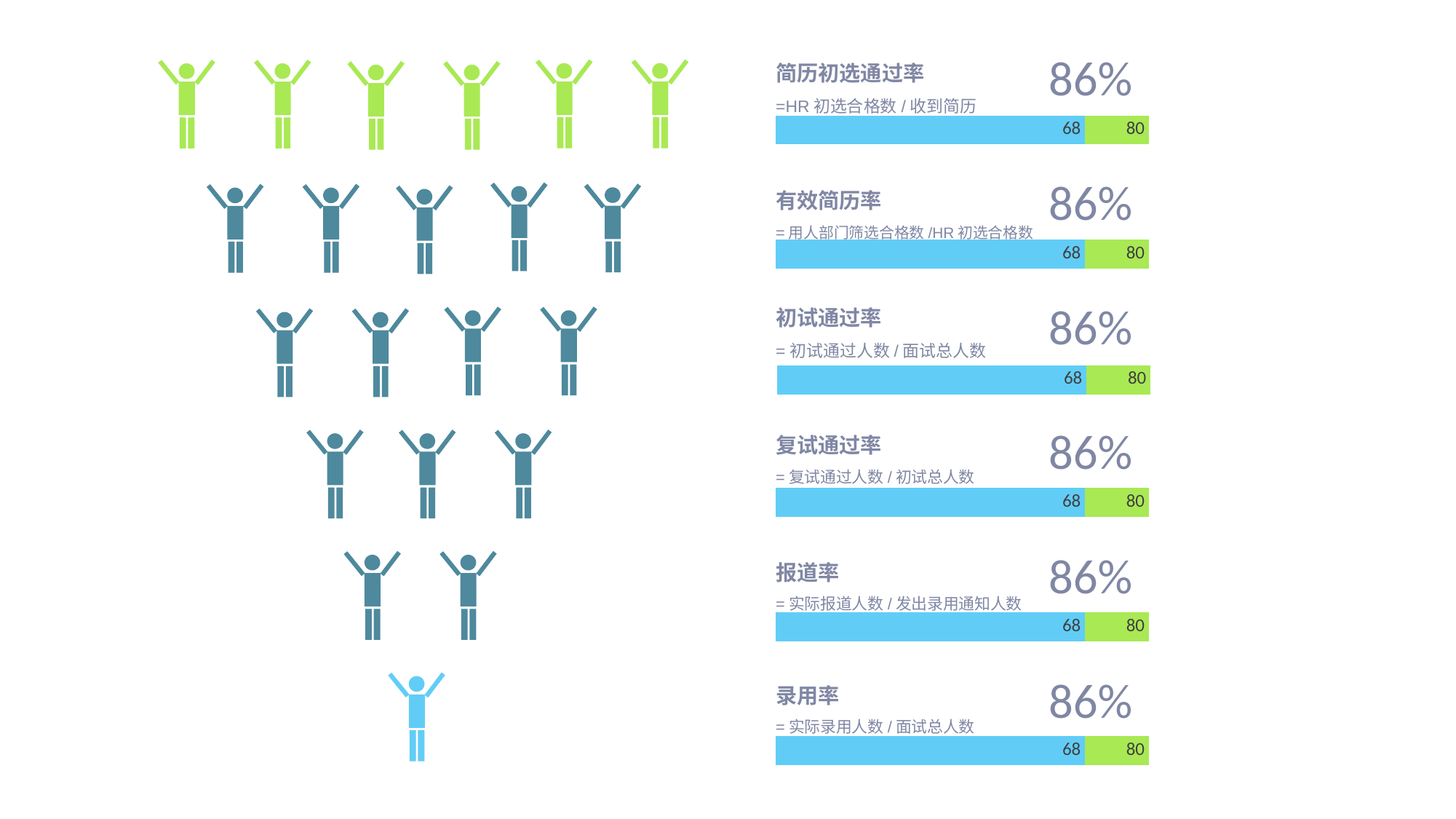

简历初选通过率
=HR初选合格数/收到简历数
86%

### Chart

| Category | HR初选合格数 | 收到简历数 |
|---|---|---|
| 类别 1 | 80.0 | 68.0 |
86%
有效简历率
=用人部门筛选合格数/HR初选合格数

### Chart

| Category | HR初选合格数 | 收到简历数 |
|---|---|---|
| 类别 1 | 80.0 | 68.0 |
初试通过率
=初试通过人数/面试总人数
86%

### Chart

| Category | HR初选合格数 | 收到简历数 |
|---|---|---|
| 类别 1 | 80.0 | 68.0 |
复试通过率
=复试通过人数/初试总人数
86%

### Chart

| Category | HR初选合格数 | 收到简历数 |
|---|---|---|
| 类别 1 | 80.0 | 68.0 |
86%
报道率
=实际报道人数/发出录用通知人数

### Chart

| Category | HR初选合格数 | 收到简历数 |
|---|---|---|
| 类别 1 | 80.0 | 68.0 |
录用率
=实际录用人数/面试总人数
86%

### Chart

| Category | HR初选合格数 | 收到简历数 |
|---|---|---|
| 类别 1 | 80.0 | 68.0 |